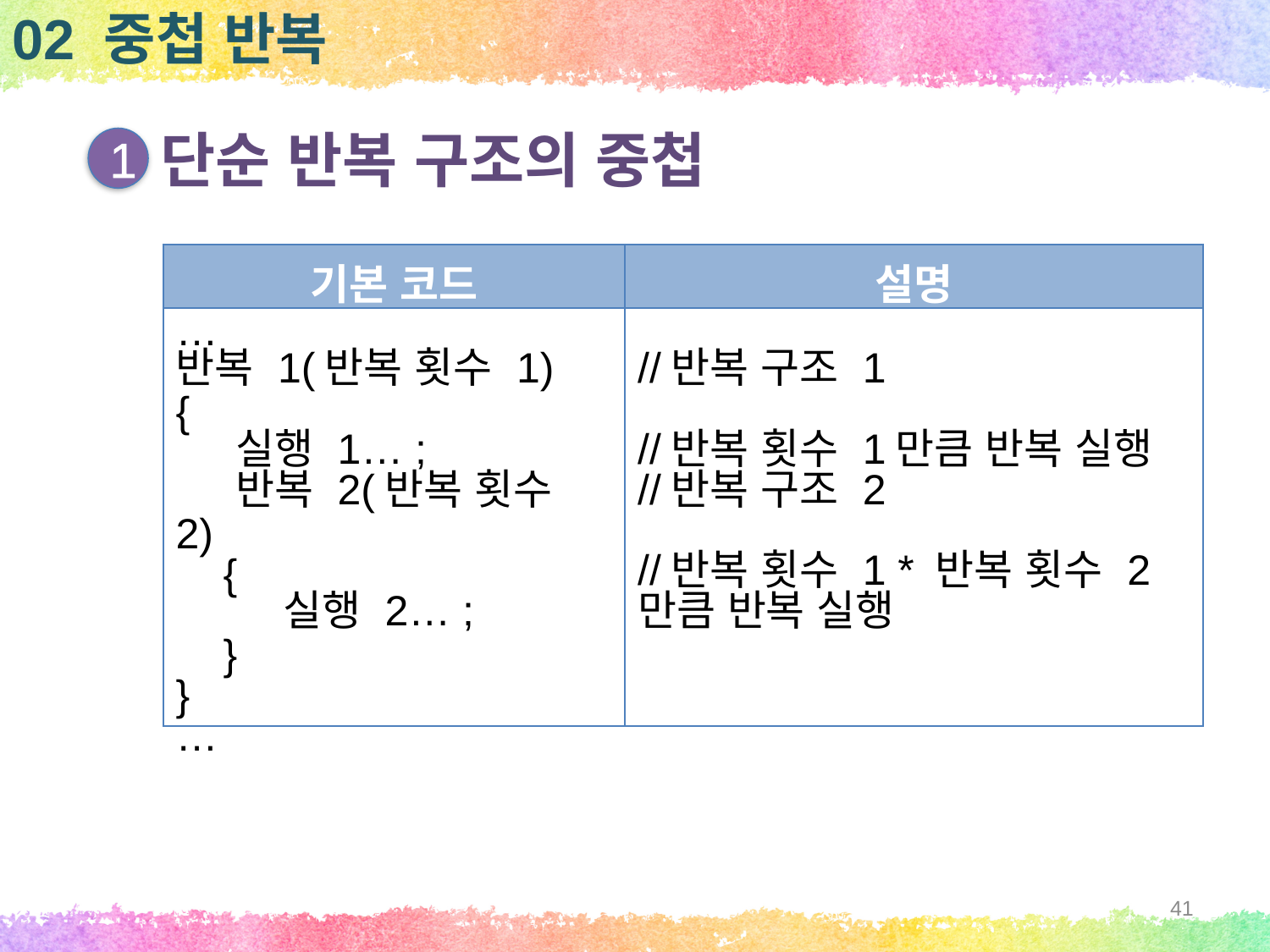

02 중첩 반복
단순 반복 구조의 중첩
1
| 기본 코드 | 설명 |
| --- | --- |
| … 반복 1(반복 횟수 1) { 실행 1… ; 반복 2(반복 횟수 2) { 실행 2… ; } } … | //반복 구조 1 //반복 횟수 1만큼 반복 실행 //반복 구조 2 //반복 횟수 1 \* 반복 횟수 2만큼 반복 실행 |
41